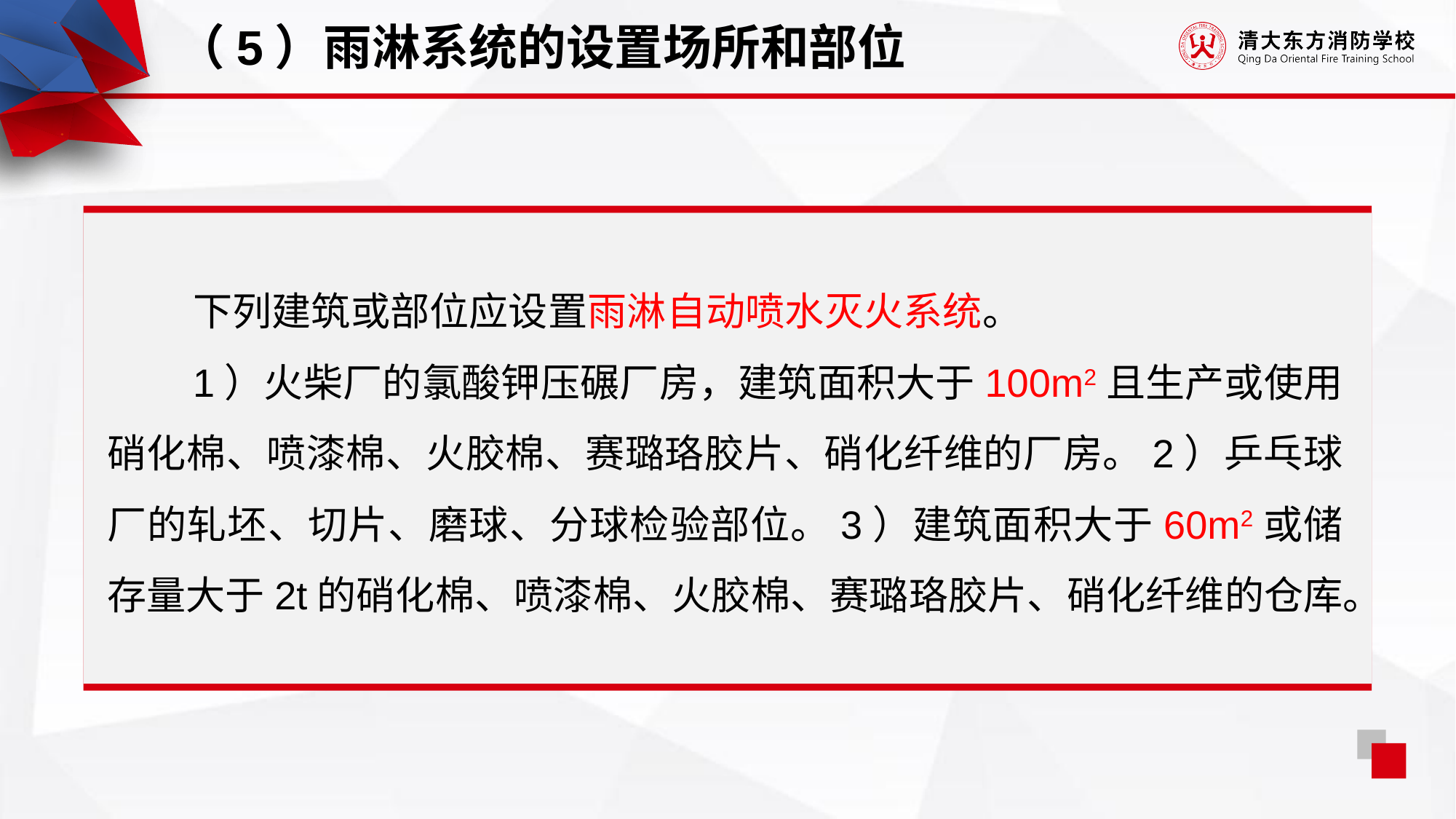

（5）雨淋系统的设置场所和部位

下列建筑或部位应设置雨淋自动喷水灭火系统。
1）火柴厂的氯酸钾压碾厂房，建筑面积大于100m2且生产或使用硝化棉、喷漆棉、火胶棉、赛璐珞胶片、硝化纤维的厂房。2）乒乓球厂的轧坯、切片、磨球、分球检验部位。3）建筑面积大于60m2或储存量大于2t的硝化棉、喷漆棉、火胶棉、赛璐珞胶片、硝化纤维的仓库。